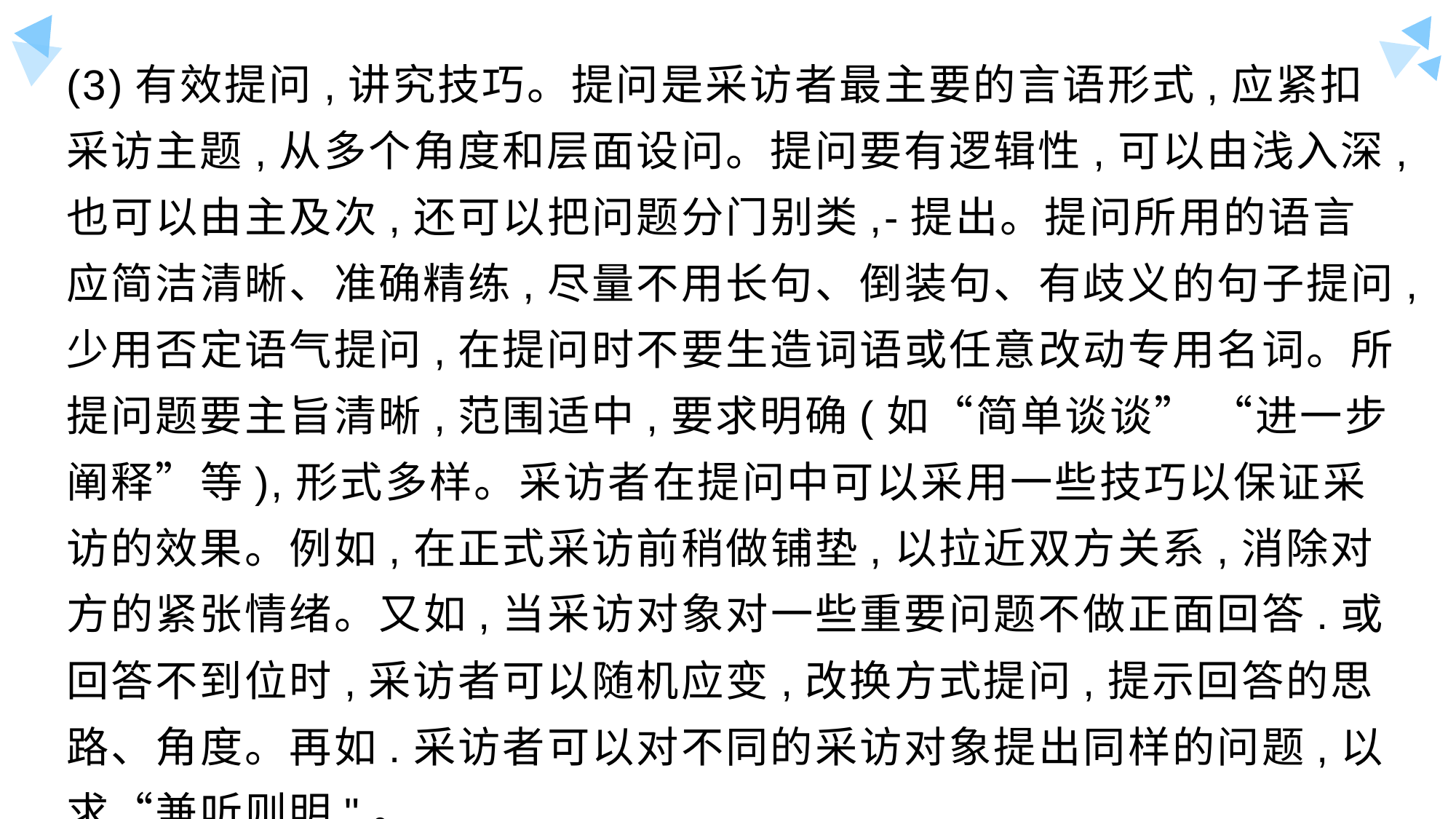

(3)有效提问,讲究技巧。提问是采访者最主要的言语形式,应紧扣采访主题,从多个角度和层面设问。提问要有逻辑性,可以由浅入深,也可以由主及次,还可以把问题分门别类,-提出。提问所用的语言应简洁清晰、准确精练,尽量不用长句、倒装句、有歧义的句子提问,少用否定语气提问,在提问时不要生造词语或任意改动专用名词。所提问题要主旨清晰,范围适中,要求明确(如“简单谈谈” “进一步阐释”等),形式多样。采访者在提问中可以采用一些技巧以保证采访的效果。例如,在正式采访前稍做铺垫,以拉近双方关系,消除对方的紧张情绪。又如,当采访对象对一些重要问题不做正面回答.或回答不到位时,采访者可以随机应变,改换方式提问,提示回答的思路、角度。再如.采访者可以对不同的采访对象提出同样的问题,以求“兼听则明"。